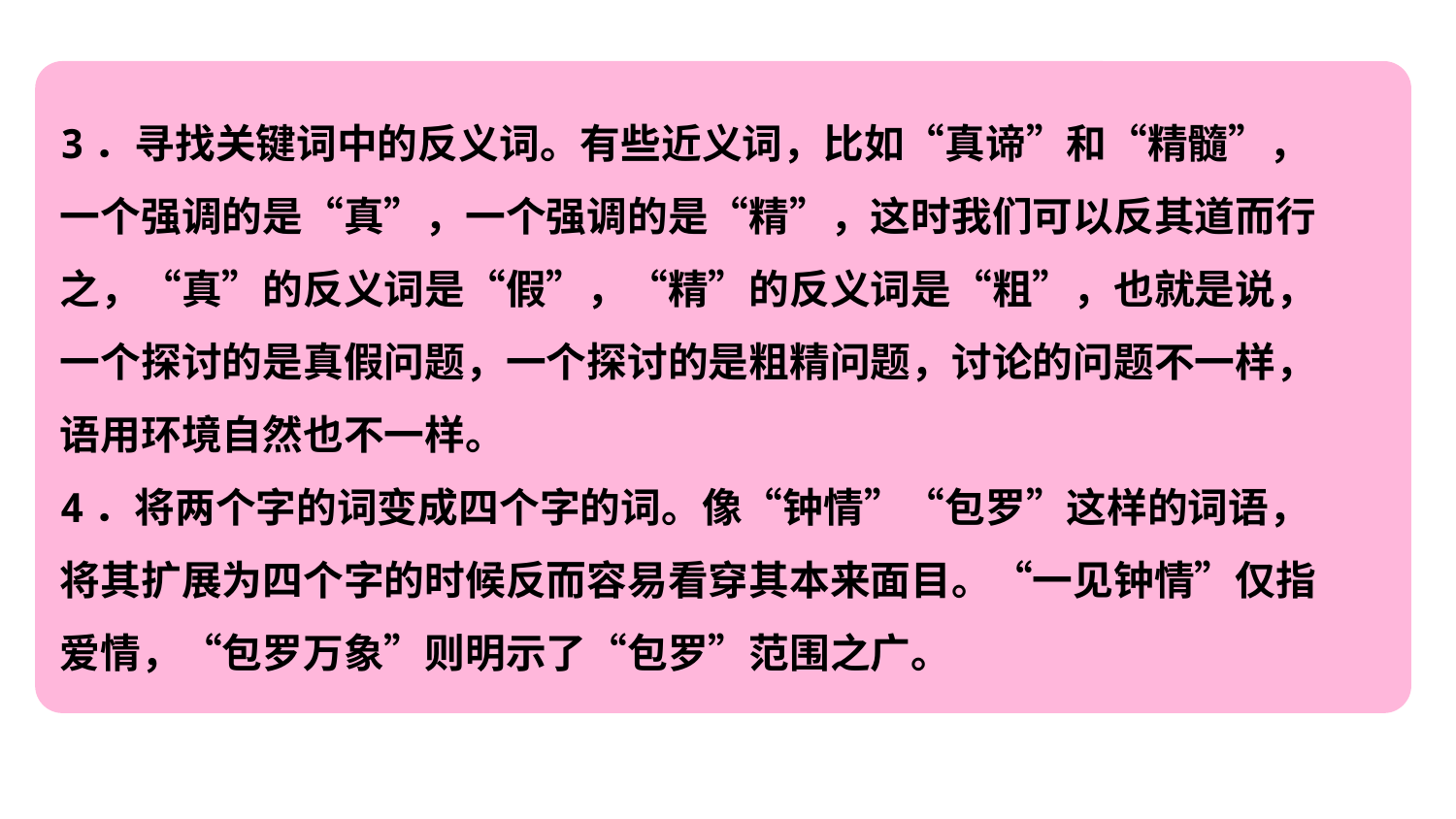

3．寻找关键词中的反义词。有些近义词，比如“真谛”和“精髓”，
一个强调的是“真”，一个强调的是“精”，这时我们可以反其道而行
之，“真”的反义词是“假”，“精”的反义词是“粗”，也就是说，
一个探讨的是真假问题，一个探讨的是粗精问题，讨论的问题不一样，
语用环境自然也不一样。
4．将两个字的词变成四个字的词。像“钟情”“包罗”这样的词语，
将其扩展为四个字的时候反而容易看穿其本来面目。“一见钟情”仅指
爱情，“包罗万象”则明示了“包罗”范围之广。